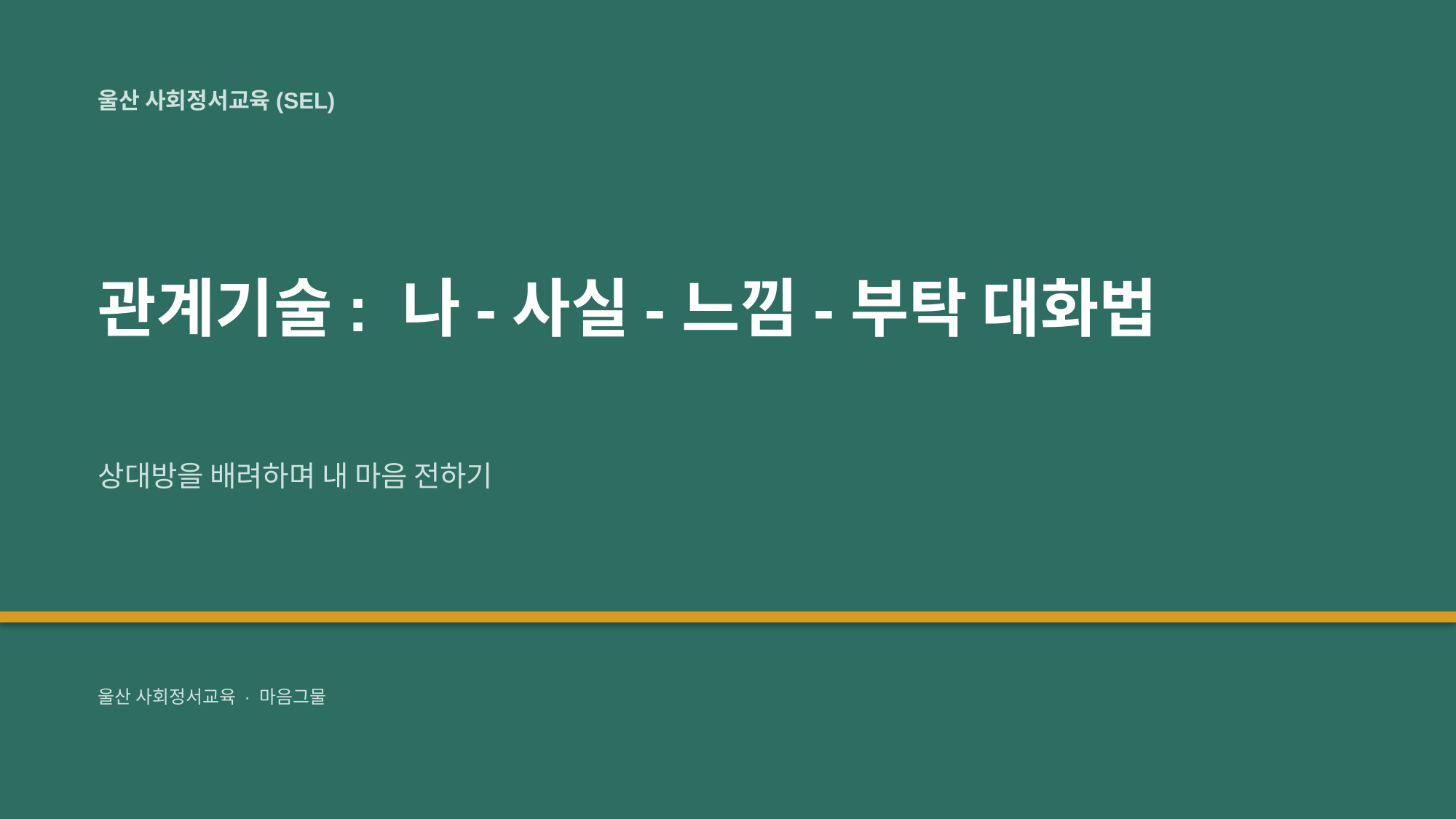

울산 사회정서교육(SEL)
관계기술: 나-사실-느낌-부탁 대화법
상대방을 배려하며 내 마음 전하기

울산 사회정서교육 · 마음그물